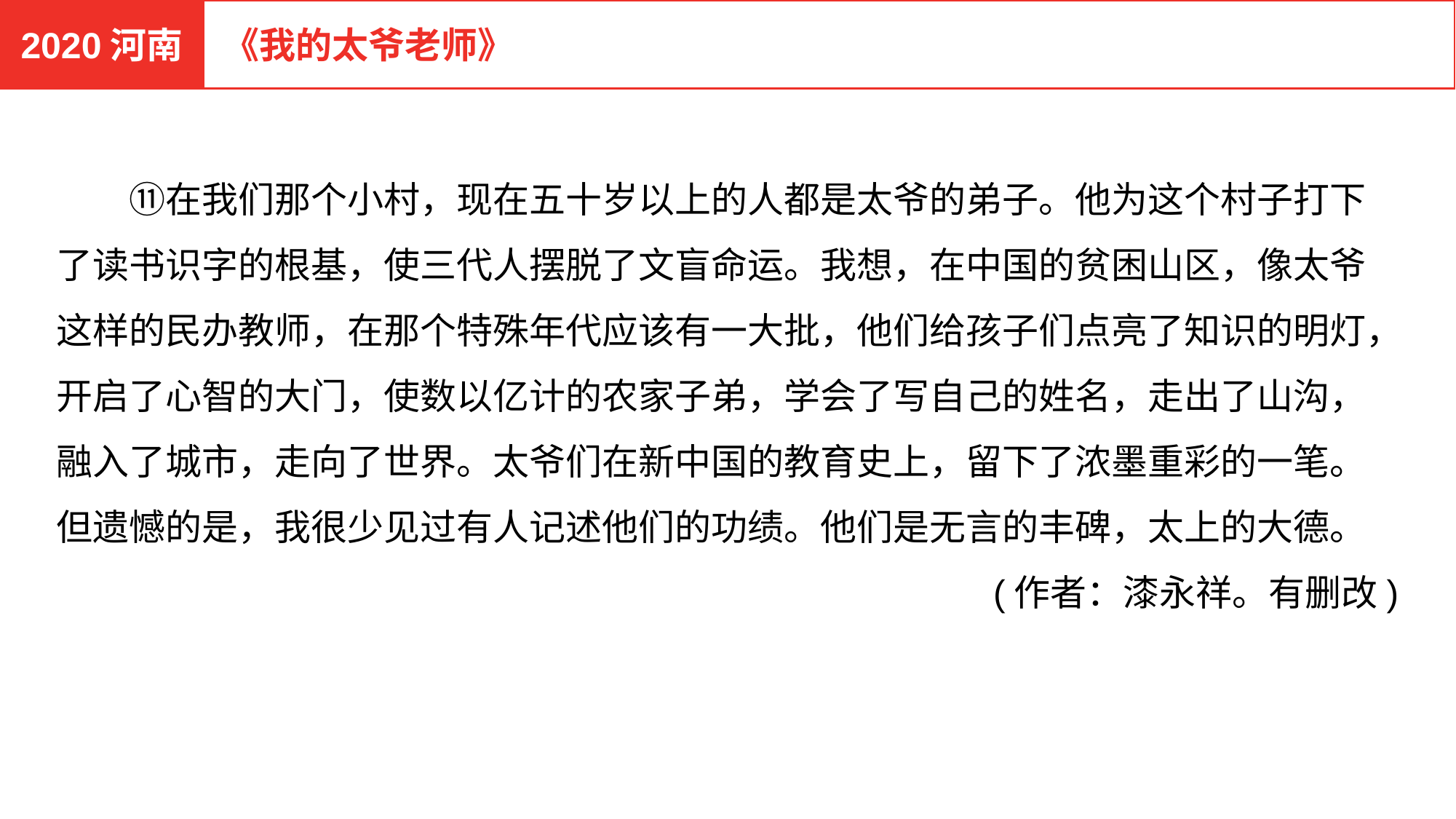

2020河南
《我的太爷老师》
　　⑪在我们那个小村，现在五十岁以上的人都是太爷的弟子。他为这个村子打下了读书识字的根基，使三代人摆脱了文盲命运。我想，在中国的贫困山区，像太爷这样的民办教师，在那个特殊年代应该有一大批，他们给孩子们点亮了知识的明灯，开启了心智的大门，使数以亿计的农家子弟，学会了写自己的姓名，走出了山沟，融入了城市，走向了世界。太爷们在新中国的教育史上，留下了浓墨重彩的一笔。但遗憾的是，我很少见过有人记述他们的功绩。他们是无言的丰碑，太上的大德。
(作者：漆永祥。有删改)